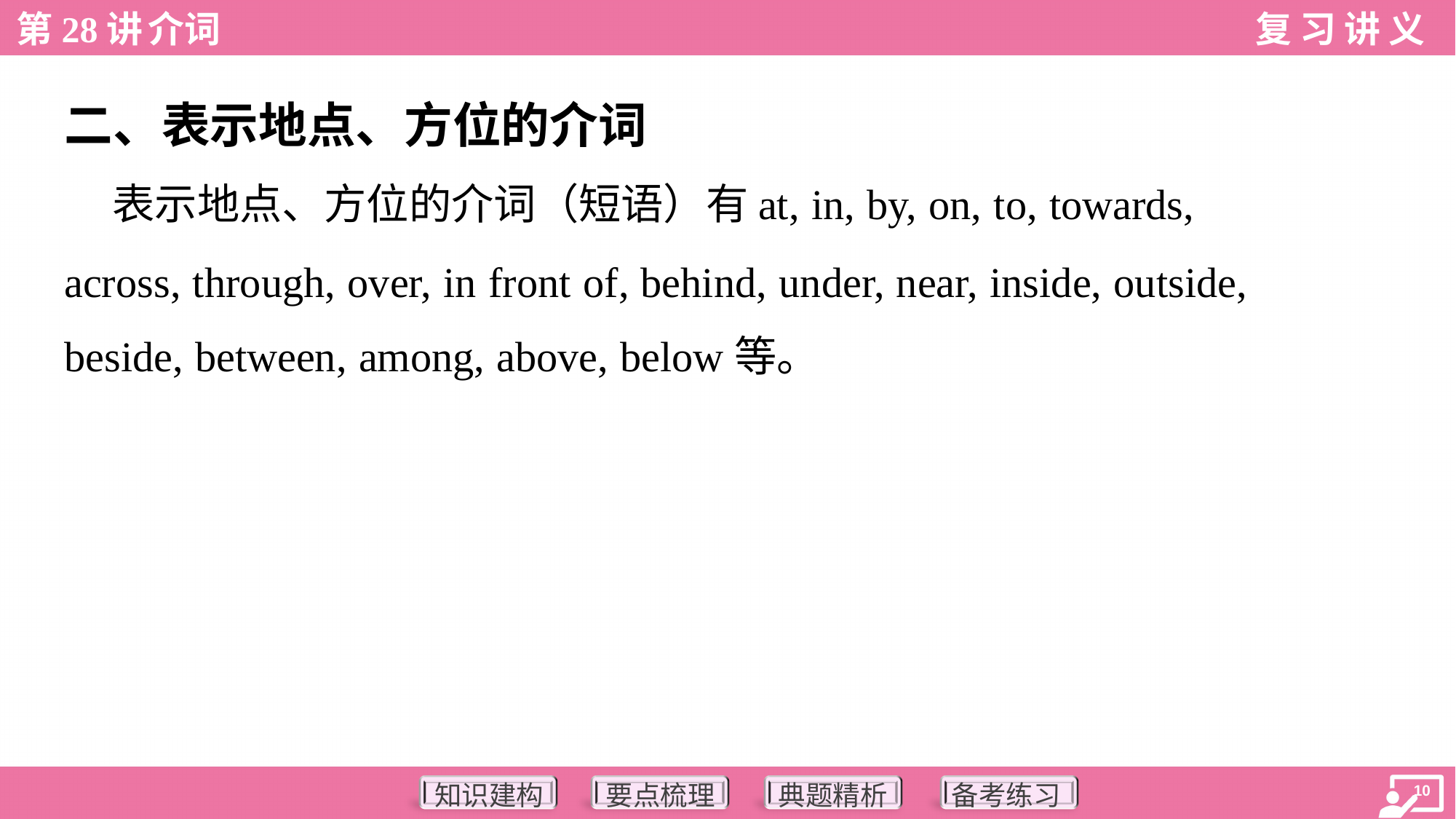

二、表示地点、方位的介词
    表示地点、方位的介词（短语）有at, in, by, on, to, towards,
across, through, over, in front of, behind, under, near, inside, outside,
beside, between, among, above, below等。